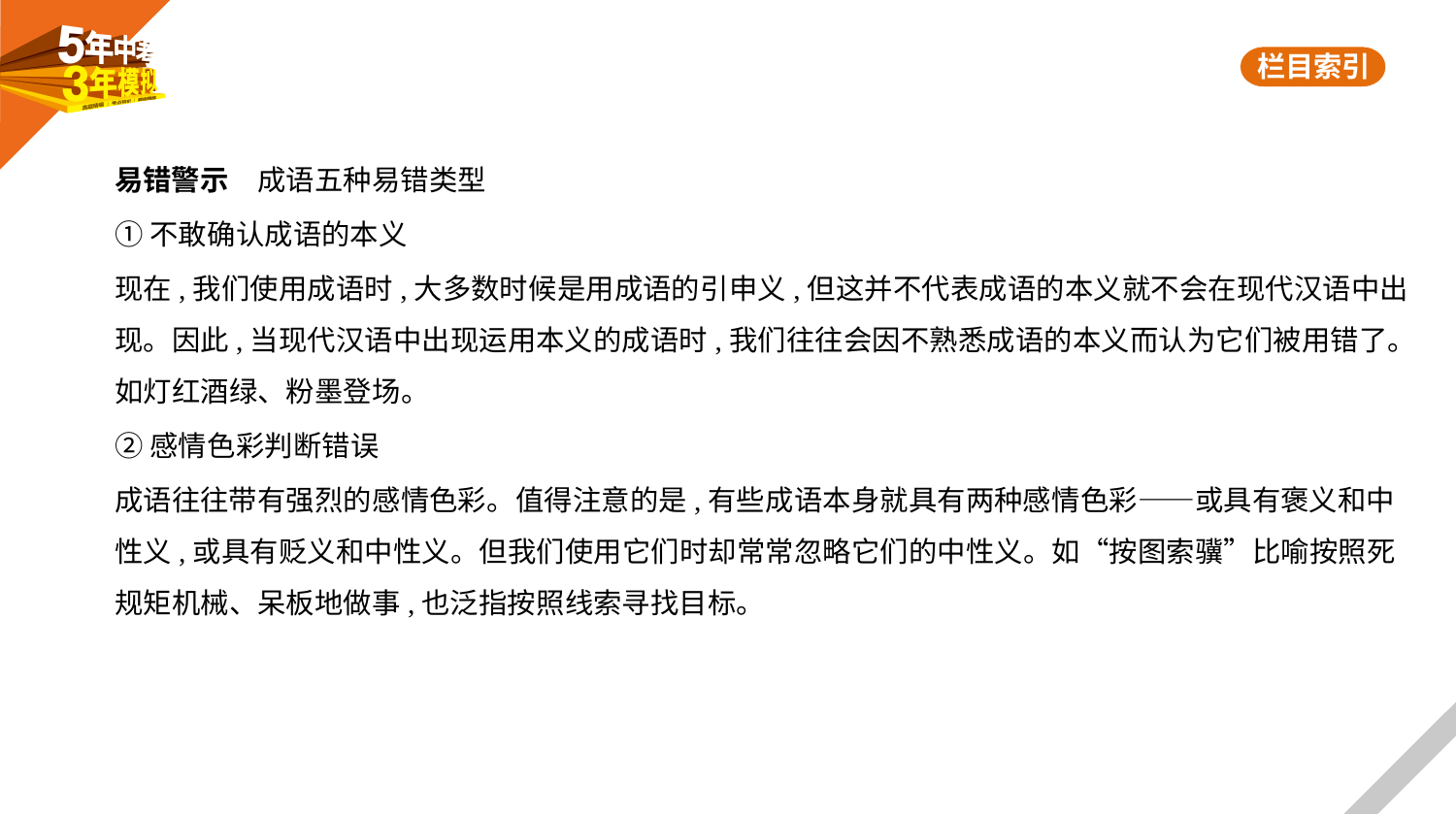

易错警示　成语五种易错类型
①不敢确认成语的本义
现在,我们使用成语时,大多数时候是用成语的引申义,但这并不代表成语的本义就不会在现代汉语中出
现。因此,当现代汉语中出现运用本义的成语时,我们往往会因不熟悉成语的本义而认为它们被用错了。
如灯红酒绿、粉墨登场。
②感情色彩判断错误
成语往往带有强烈的感情色彩。值得注意的是,有些成语本身就具有两种感情色彩——或具有褒义和中
性义,或具有贬义和中性义。但我们使用它们时却常常忽略它们的中性义。如“按图索骥”比喻按照死
规矩机械、呆板地做事,也泛指按照线索寻找目标。